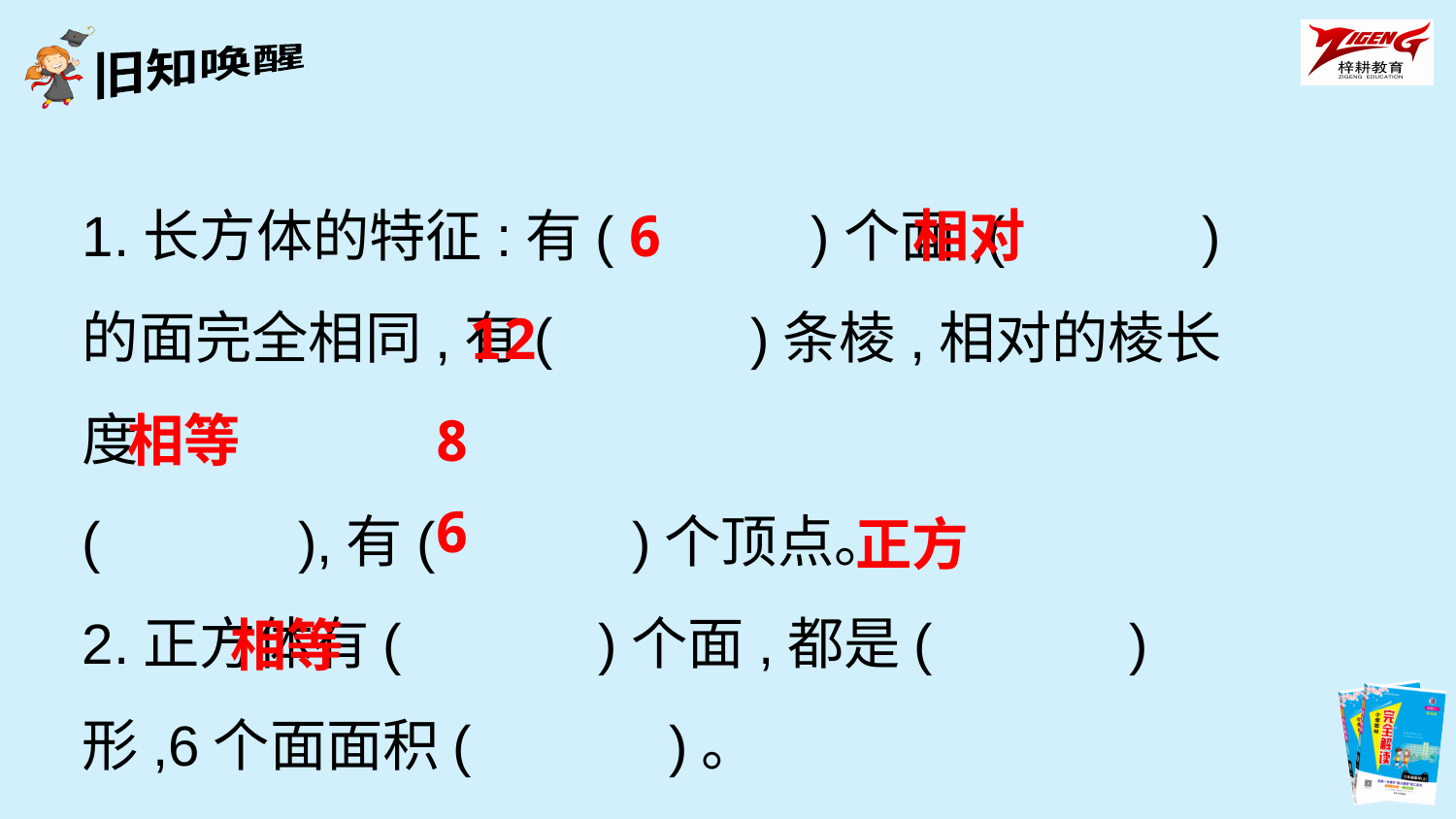

1.长方体的特征:有(　　　)个面,(　　　)的面完全相同,有(　　　)条棱,相对的棱长度
(　　　),有(　　　)个顶点。
2.正方体有(　　　)个面,都是(　　　)形,6个面面积(　　　)。
6
相对
12
相等
8
6
正方
相等